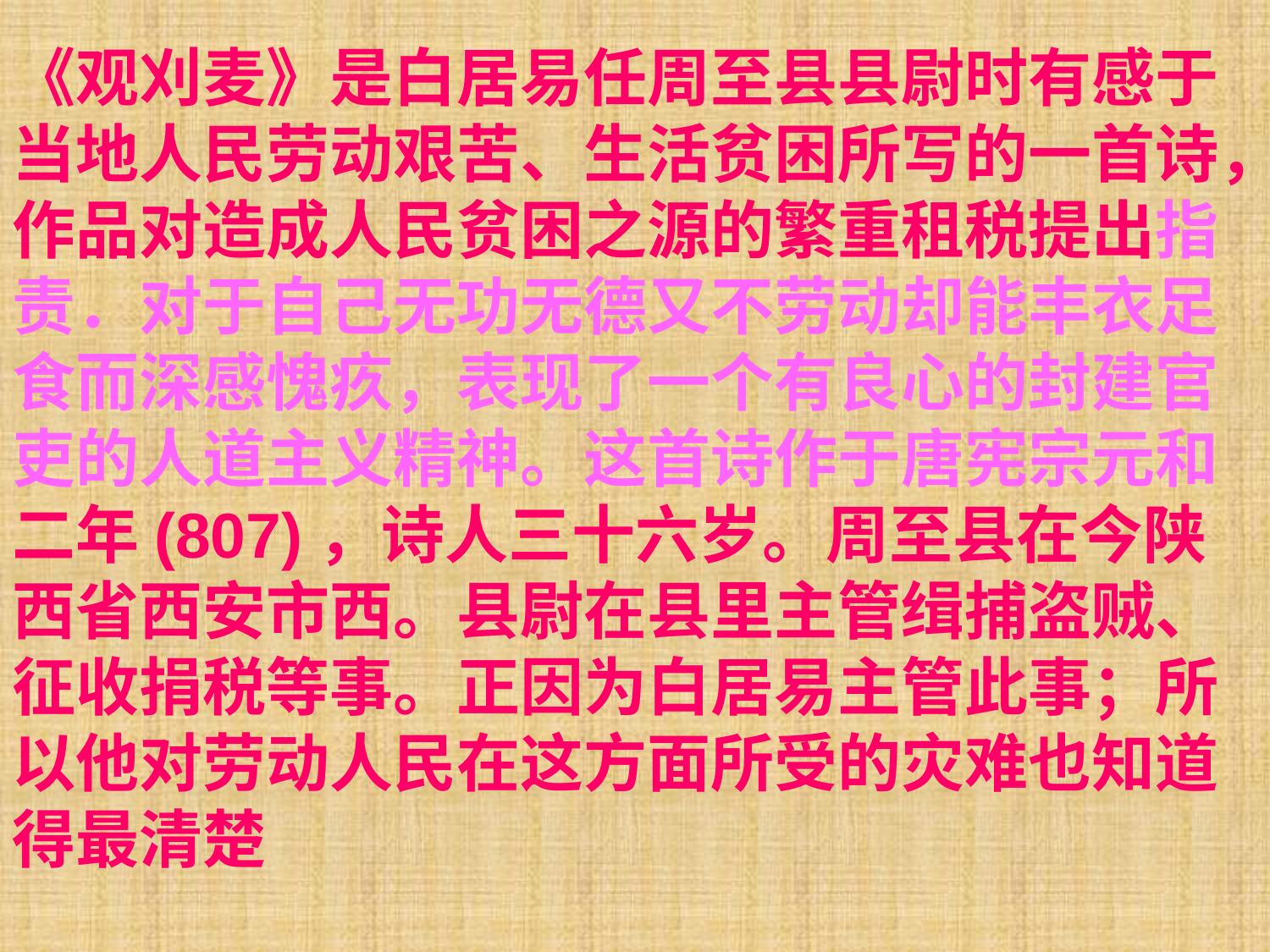

《观刈麦》是白居易任周至县县尉时有感于当地人民劳动艰苦、生活贫困所写的一首诗，作品对造成人民贫困之源的繁重租税提出指责．对于自己无功无德又不劳动却能丰衣足食而深感愧疚，表现了一个有良心的封建官吏的人道主义精神。这首诗作于唐宪宗元和二年(807)，诗人三十六岁。周至县在今陕西省西安市西。县尉在县里主管缉捕盗贼、征收捐税等事。正因为白居易主管此事；所以他对劳动人民在这方面所受的灾难也知道得最清楚